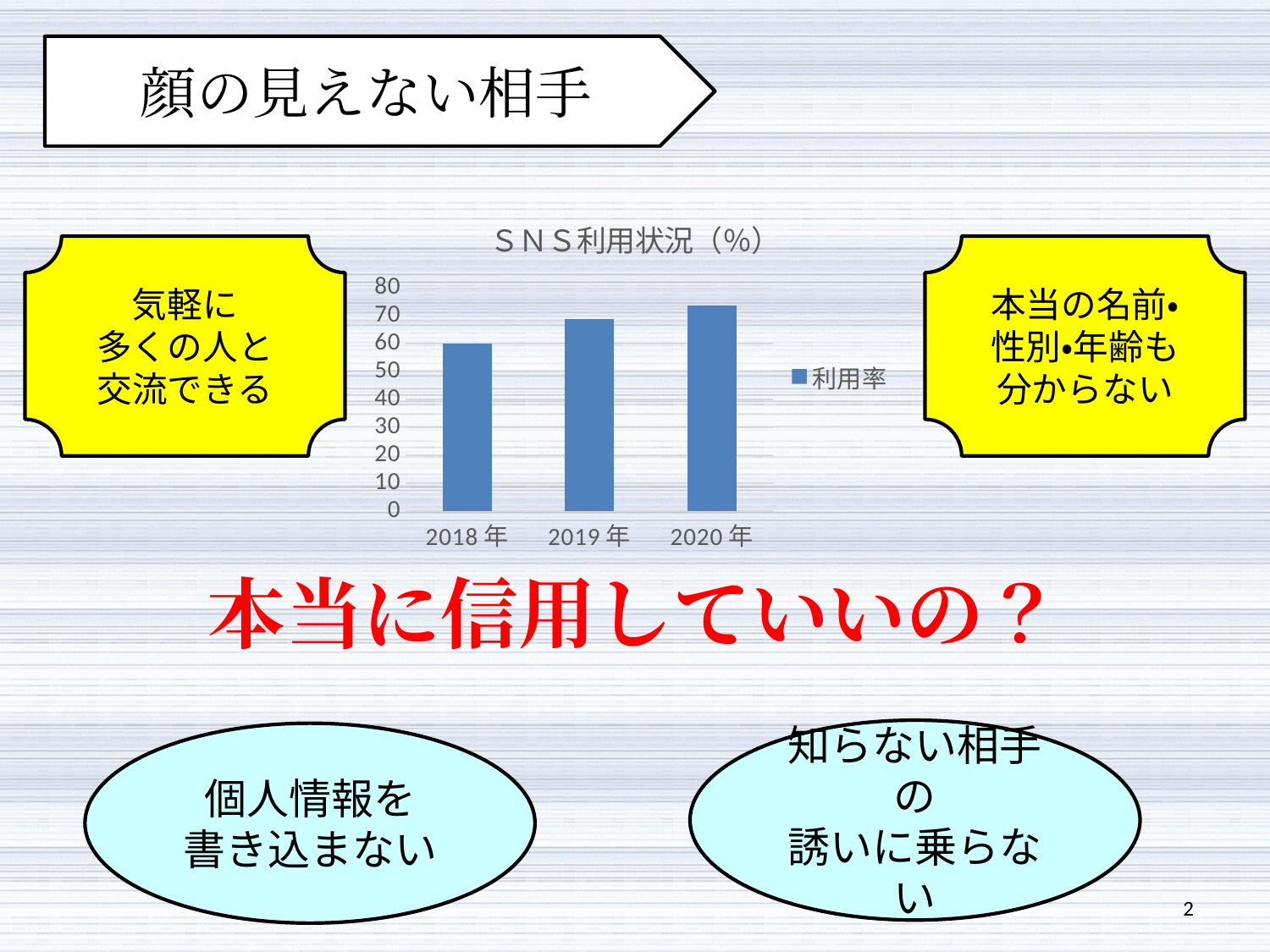

顔の見えない相手

### Chart: ＳＮＳ利用状況（％）

| Category | 利用率 |
|---|---|
| 2018年 | 60.0 |
| 2019年 | 69.0 |
| 2020年 | 73.8 |
気軽に
多くの人と
交流できる
本当の名前・
性別・年齢も
分からない
本当に信用していいの？
知らない相手の
誘いに乗らない
個人情報を
書き込まない
2